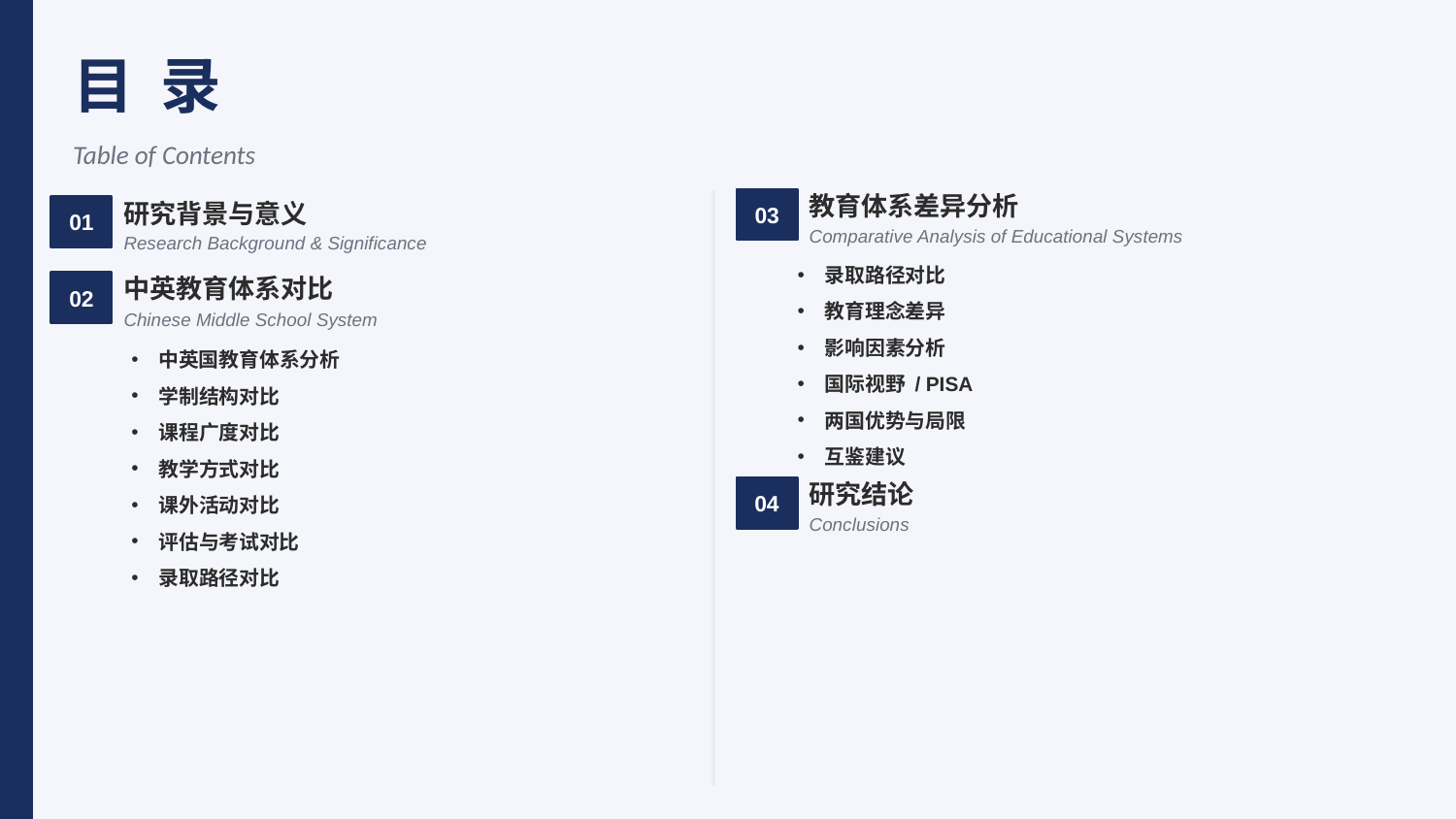

目  录
Table of Contents

03
教育体系差异分析

01
研究背景与意义

Comparative Analysis of Educational Systems
Research Background & Significance
录取路径对比
教育理念差异
影响因素分析
国际视野 / PISA
两国优势与局限
互鉴建议

02
中英教育体系对比

Chinese Middle School System
中英国教育体系分析
学制结构对比
课程广度对比
教学方式对比
课外活动对比
评估与考试对比
录取路径对比

04
研究结论

Conclusions